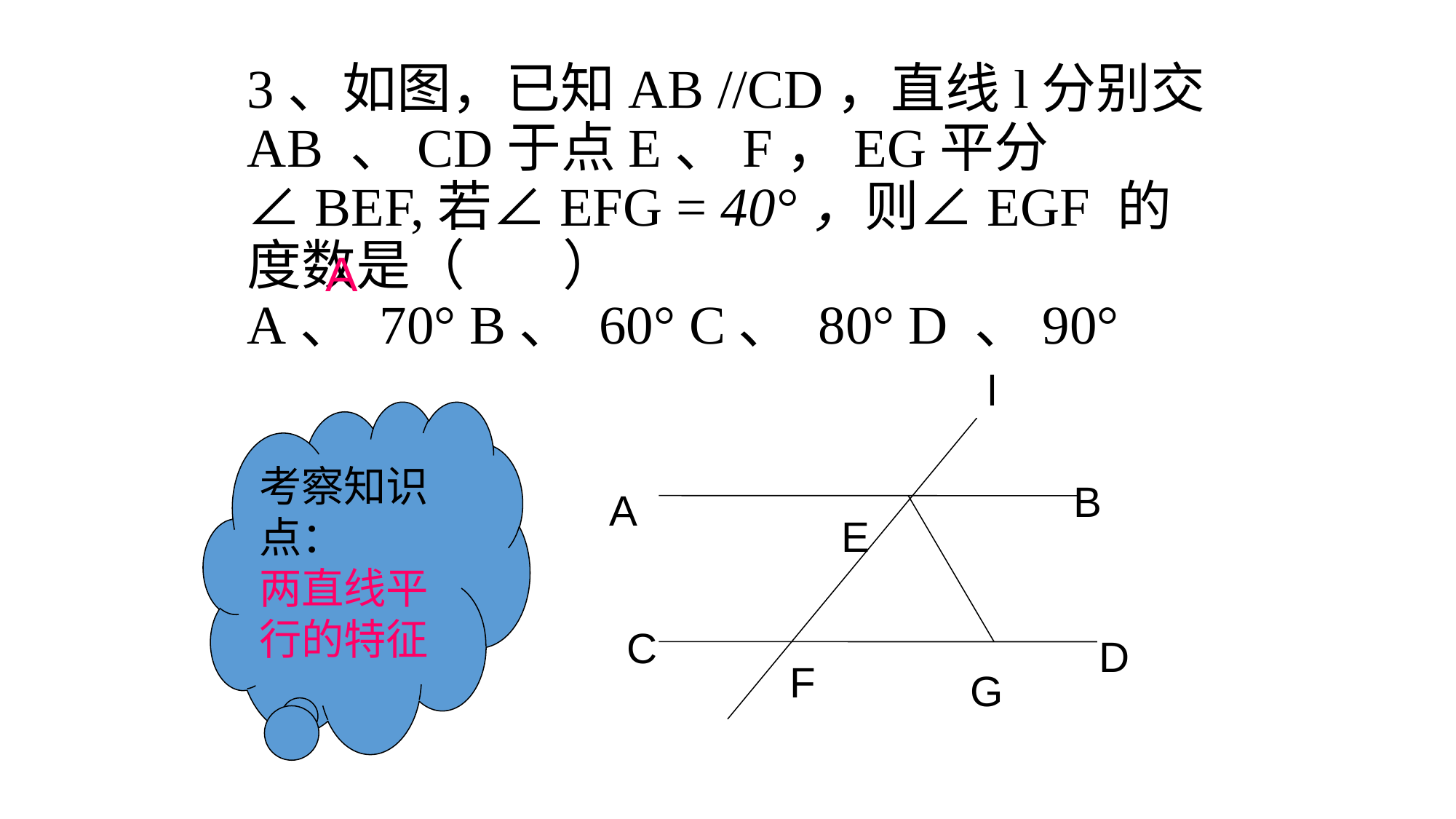

# 3、如图，已知AB //CD，直线l分别交AB 、CD于点E、F，EG平分∠BEF,若∠EFG = 40°，则∠EGF 的度数是（        ） A、 70° B、 60° C、 80° D 、90°
A
l
考察知识点：
两直线平行的特征

B
A

E
C
D

F
G